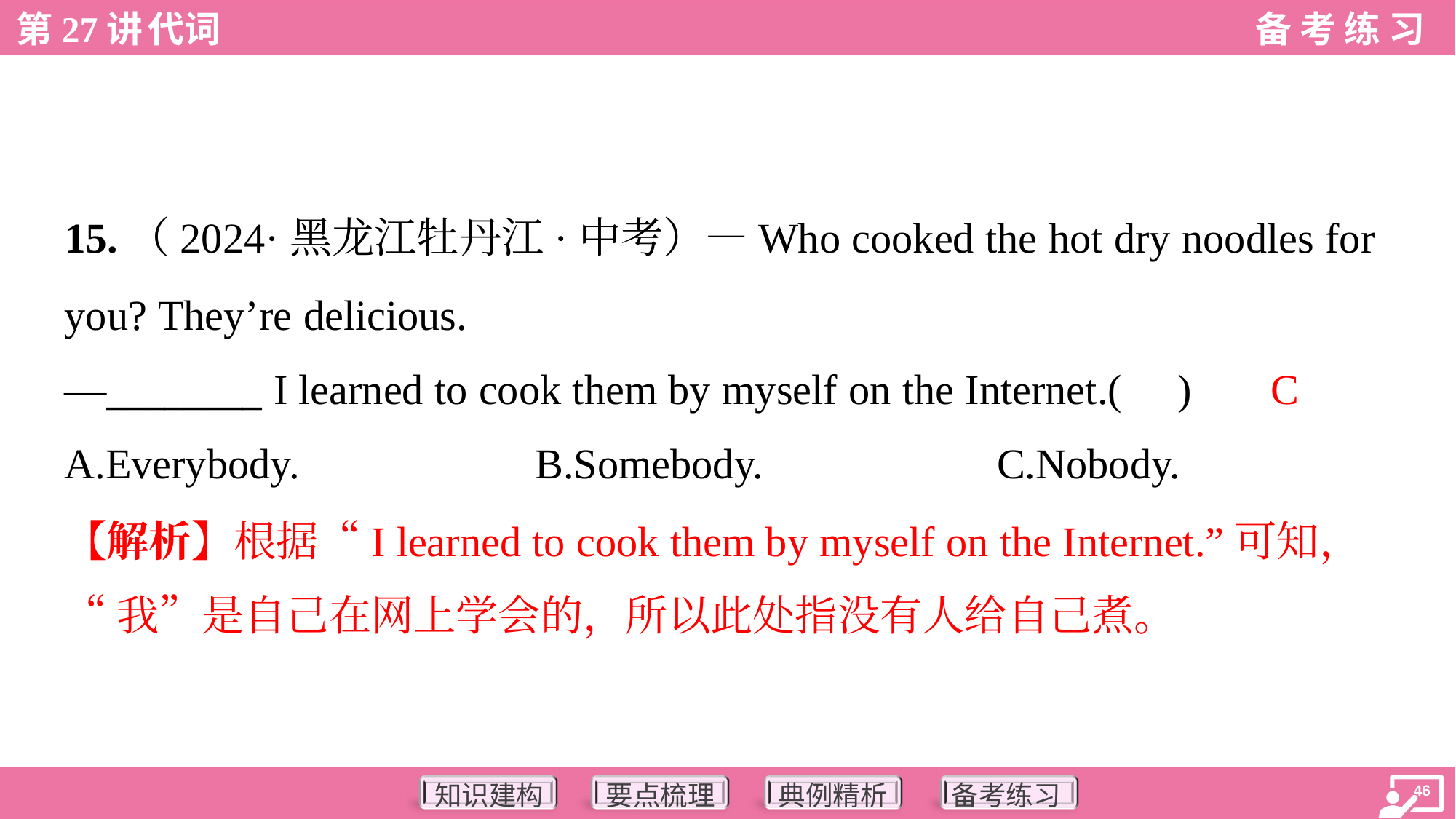

15.（2024·黑龙江牡丹江·中考）—Who cooked the hot dry noodles for
you? They’re delicious.
—________ I learned to cook them by myself on the Internet.(     )
C
A.Everybody.	B.Somebody.	C.Nobody.
【解析】根据“I learned to cook them by myself on the Internet.”可知，
“我”是自己在网上学会的，所以此处指没有人给自己煮。